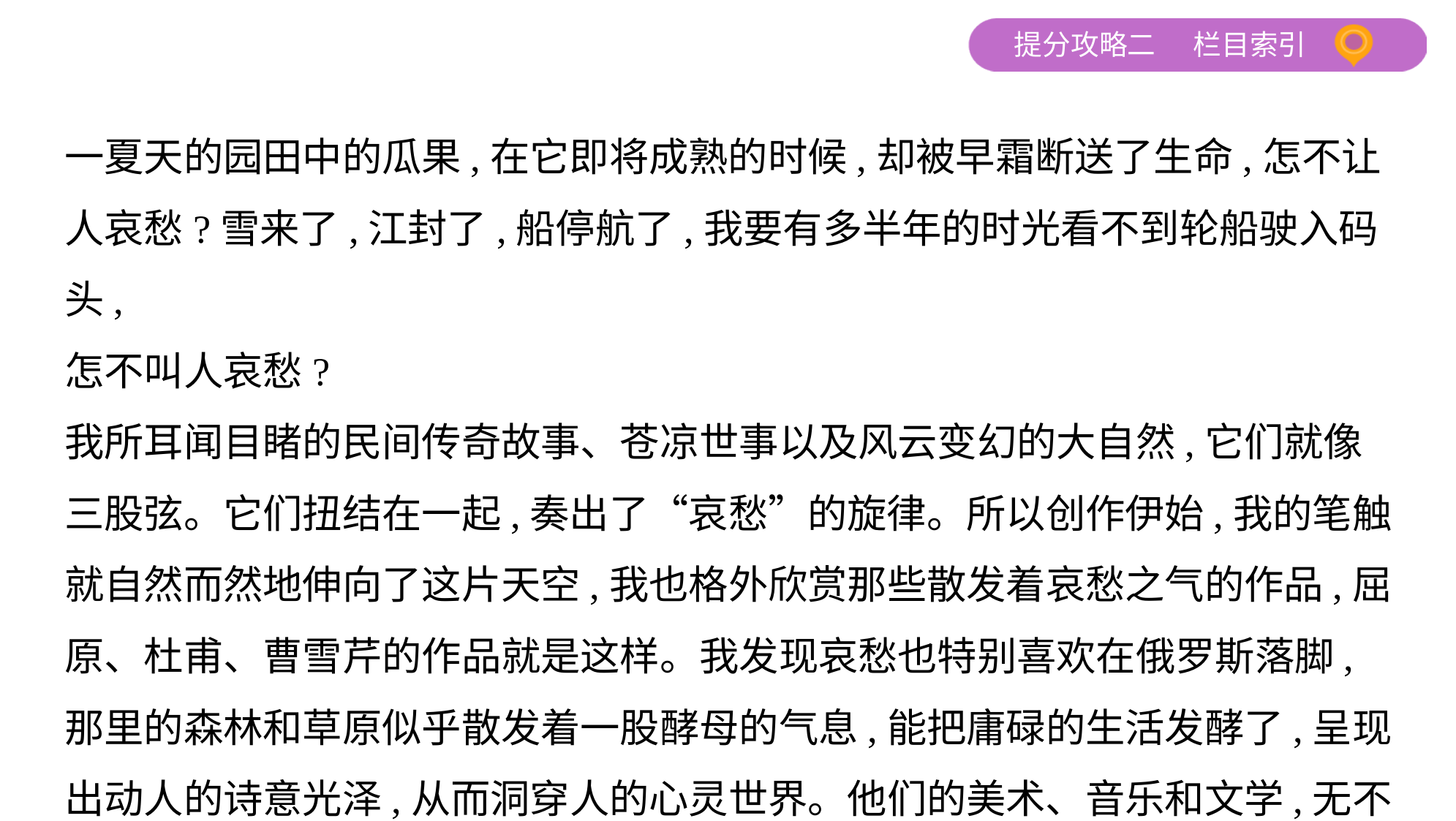

一夏天的园田中的瓜果,在它即将成熟的时候,却被早霜断送了生命,怎不让
人哀愁?雪来了,江封了,船停航了,我要有多半年的时光看不到轮船驶入码头,
怎不叫人哀愁?
我所耳闻目睹的民间传奇故事、苍凉世事以及风云变幻的大自然,它们就像
三股弦。它们扭结在一起,奏出了“哀愁”的旋律。所以创作伊始,我的笔触
就自然而然地伸向了这片天空,我也格外欣赏那些散发着哀愁之气的作品,屈
原、杜甫、曹雪芹的作品就是这样。我发现哀愁也特别喜欢在俄罗斯落脚,
那里的森林和草原似乎散发着一股酵母的气息,能把庸碌的生活发酵了,呈现
出动人的诗意光泽,从而洞穿人的心灵世界。他们的美术、音乐和文学,无不